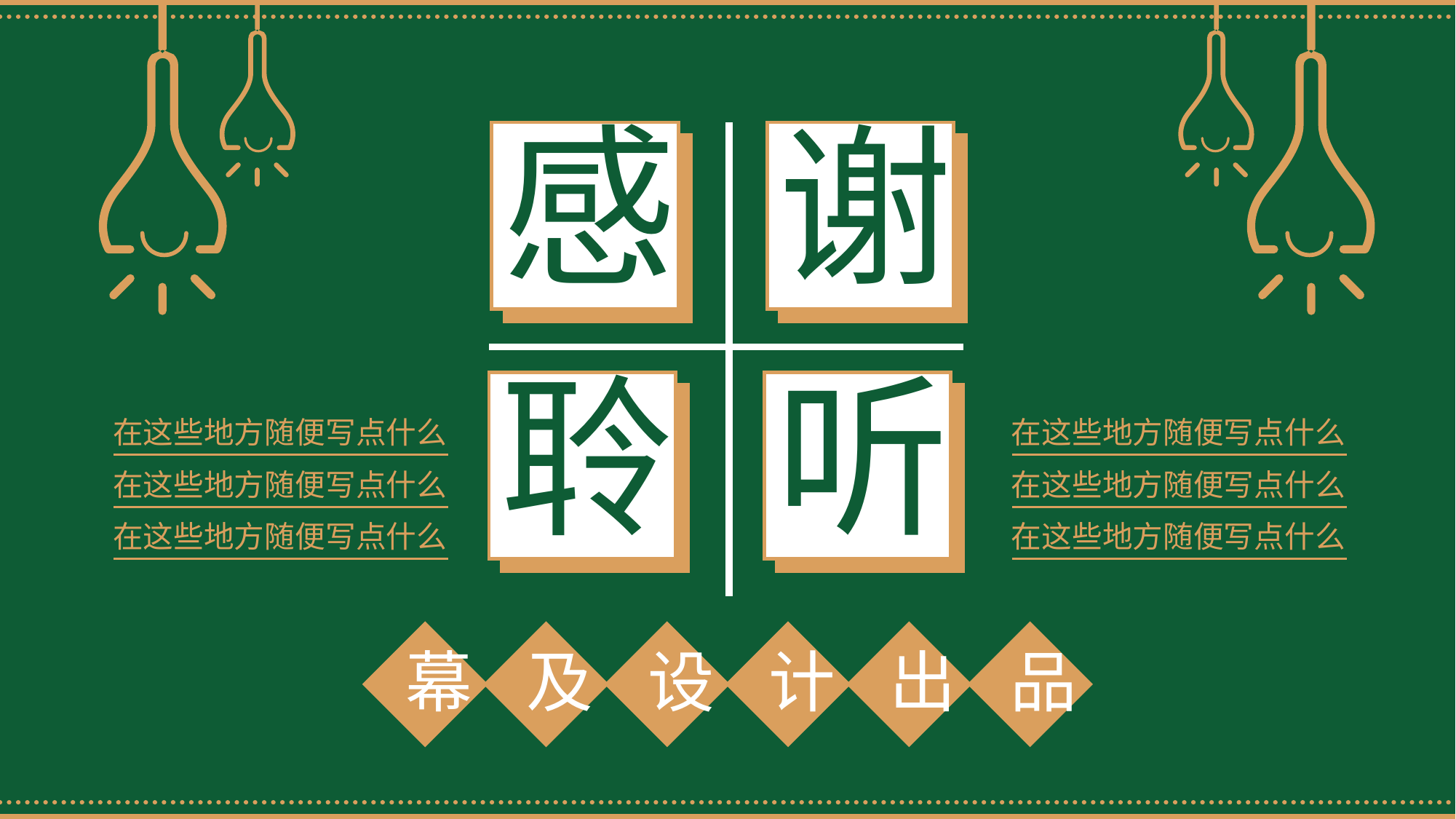

感

谢

聆

听

在这些地方随便写点什么
在这些地方随便写点什么
在这些地方随便写点什么
在这些地方随便写点什么
在这些地方随便写点什么
在这些地方随便写点什么
幕
及
设
计
出
品